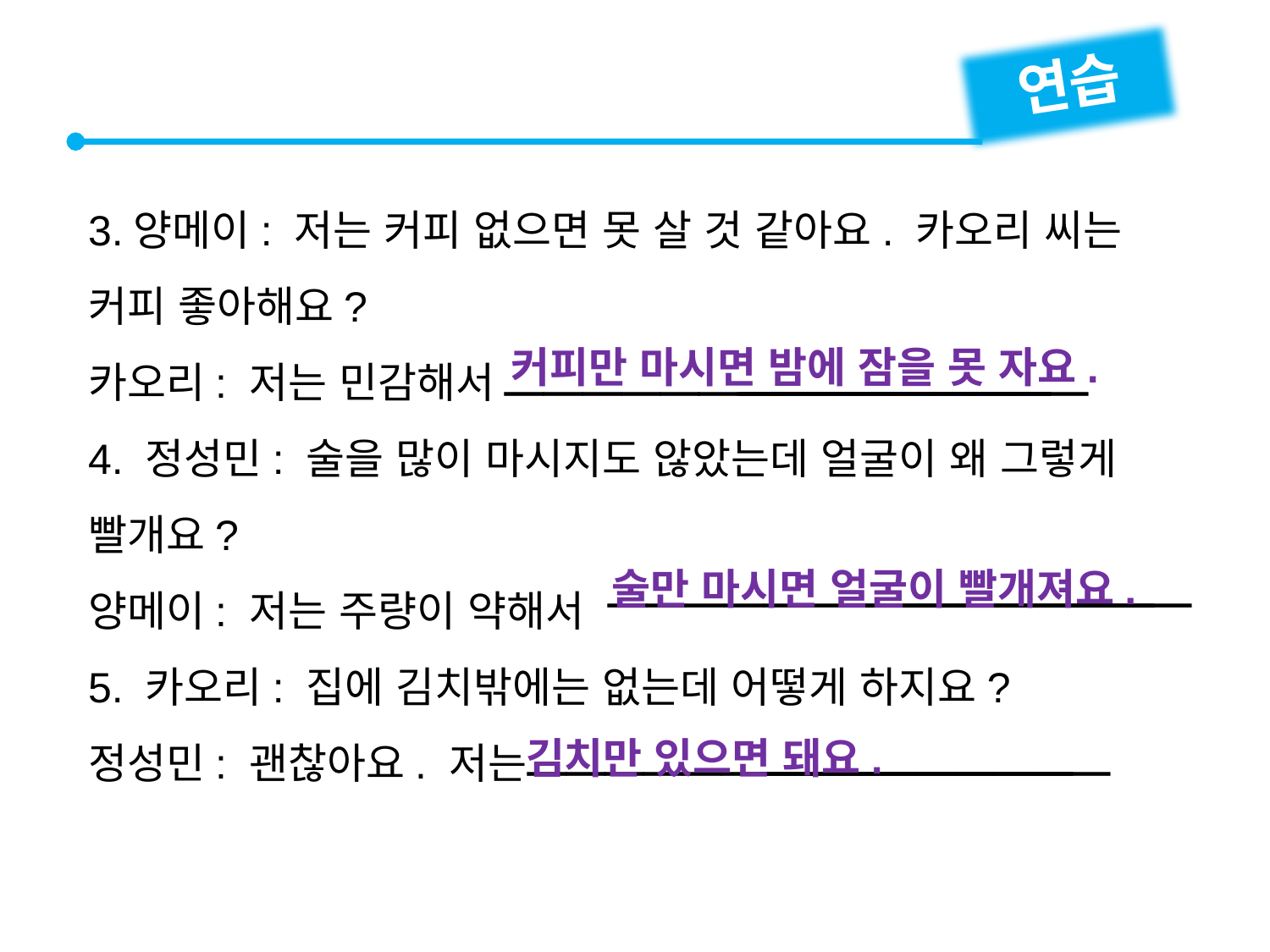

연습
3.양메이: 저는 커피 없으면 못 살 것 같아요. 카오리 씨는 커피 좋아해요?
카오리: 저는 민감해서
4. 정성민: 술을 많이 마시지도 않았는데 얼굴이 왜 그렇게 빨개요?
양메이: 저는 주량이 약해서
5. 카오리: 집에 김치밖에는 없는데 어떻게 하지요?
정성민: 괜찮아요. 저는
_______________
________
커피만 마시면 밤에 잠을 못 자요.
_______________
________
술만 마시면 얼굴이 빨개져요.
_______________
________
김치만 있으면 돼요.